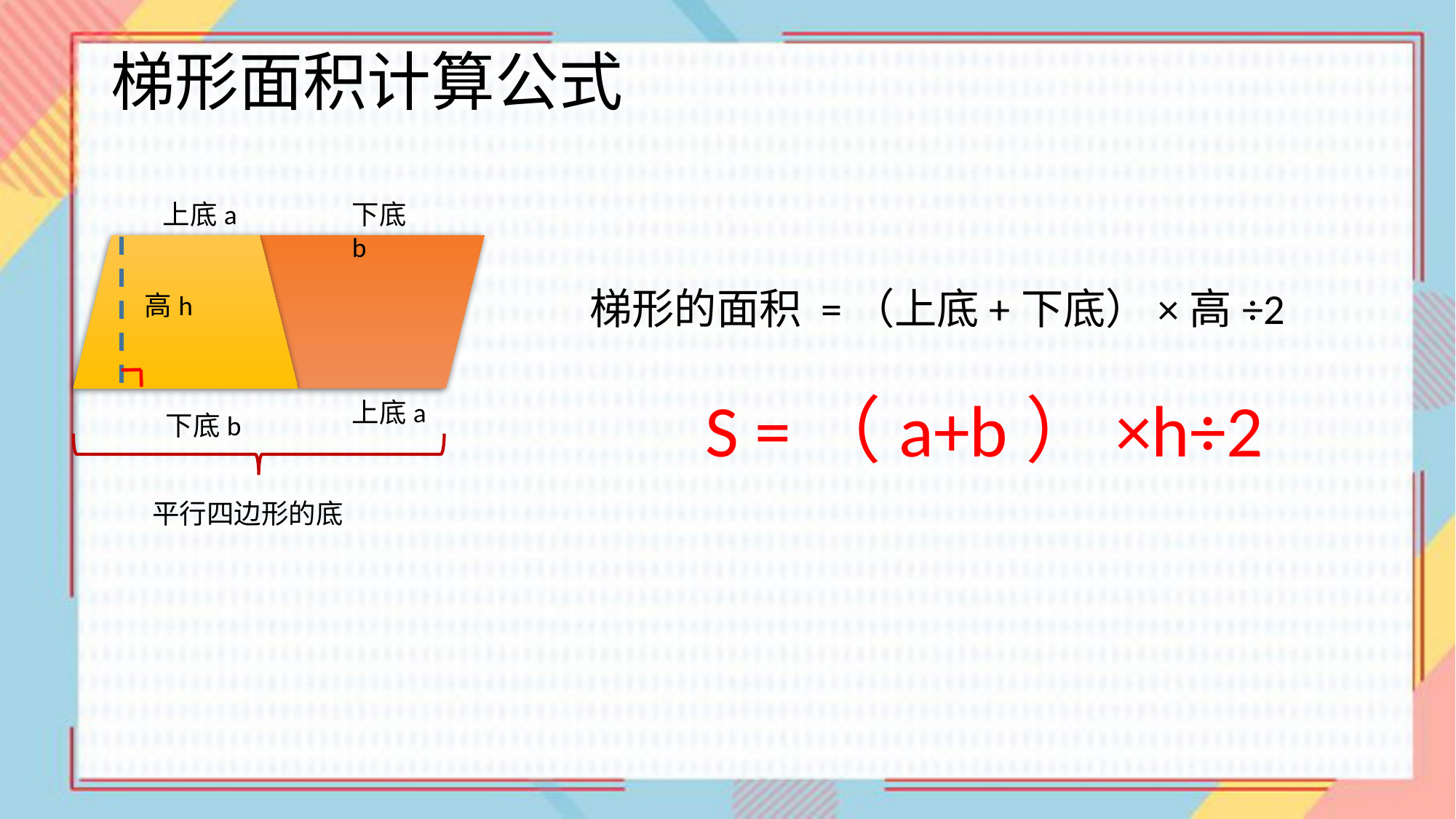

# 梯形面积计算公式
上底a
下底b

高h
上底a
下底b

梯形的面积 =（上底+下底）×高÷2

            S =（a+b）×h÷2
平行四边形的底